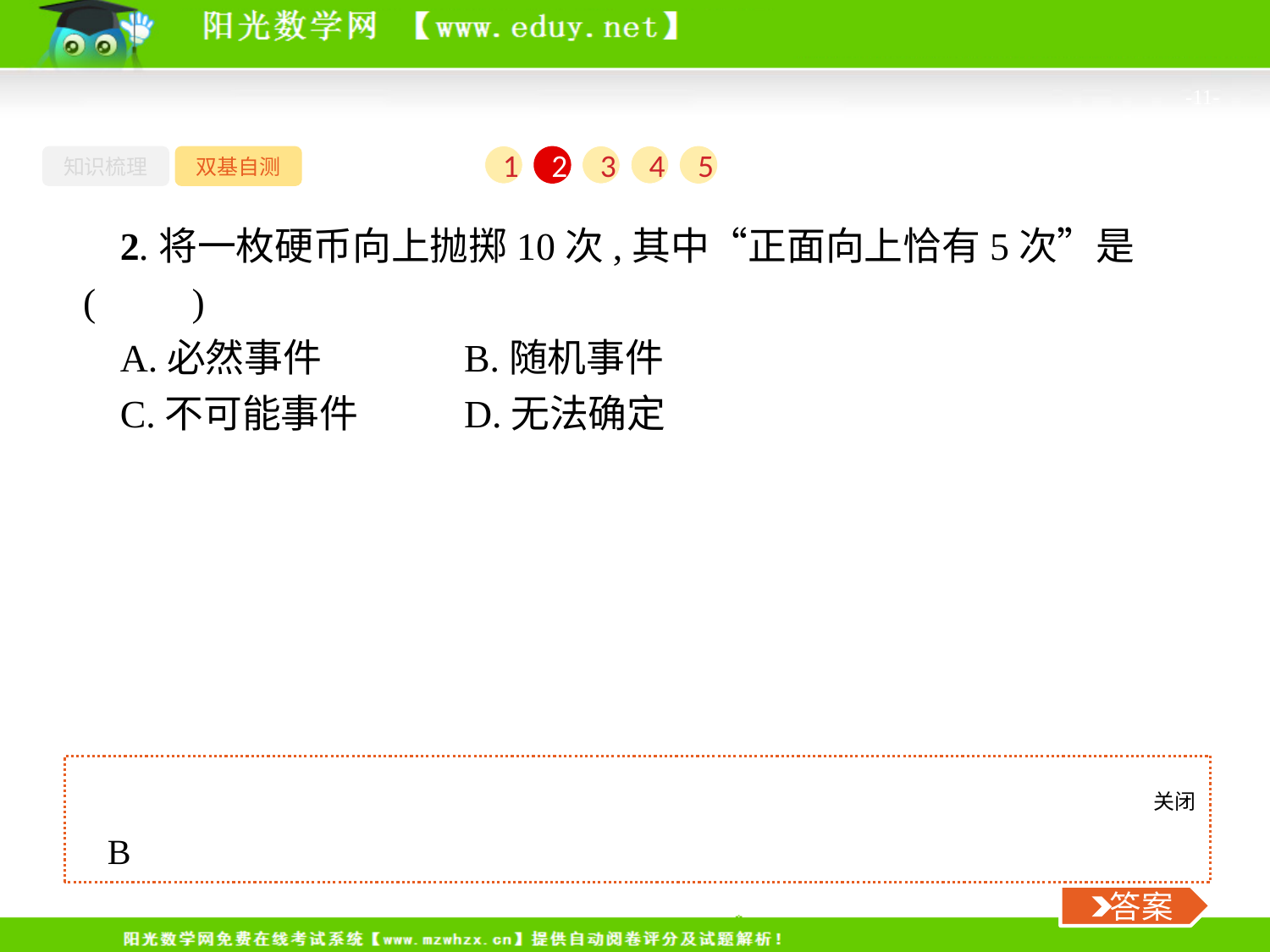

-11-
知识梳理
双基自测
1
2
3
4
5
2.将一枚硬币向上抛掷10次,其中“正面向上恰有5次”是(　　)
A.必然事件		B.随机事件
C.不可能事件	D.无法确定

关闭
  答案

B
  答案